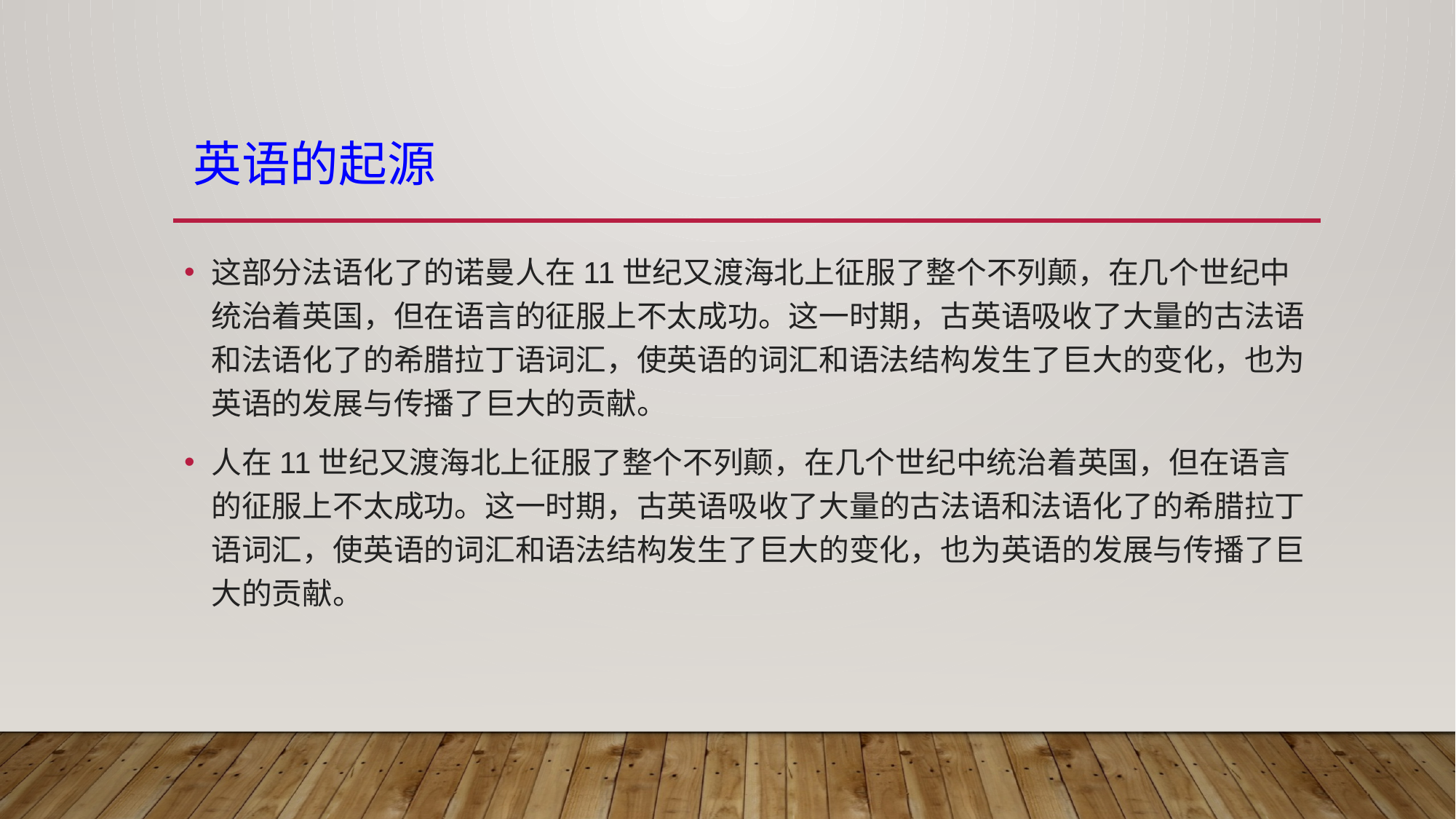

# 英语的起源
这部分法语化了的诺曼人在11世纪又渡海北上征服了整个不列颠，在几个世纪中统治着英国，但在语言的征服上不太成功。这一时期，古英语吸收了大量的古法语和法语化了的希腊拉丁语词汇，使英语的词汇和语法结构发生了巨大的变化，也为英语的发展与传播了巨大的贡献。
人在11世纪又渡海北上征服了整个不列颠，在几个世纪中统治着英国，但在语言的征服上不太成功。这一时期，古英语吸收了大量的古法语和法语化了的希腊拉丁语词汇，使英语的词汇和语法结构发生了巨大的变化，也为英语的发展与传播了巨大的贡献。